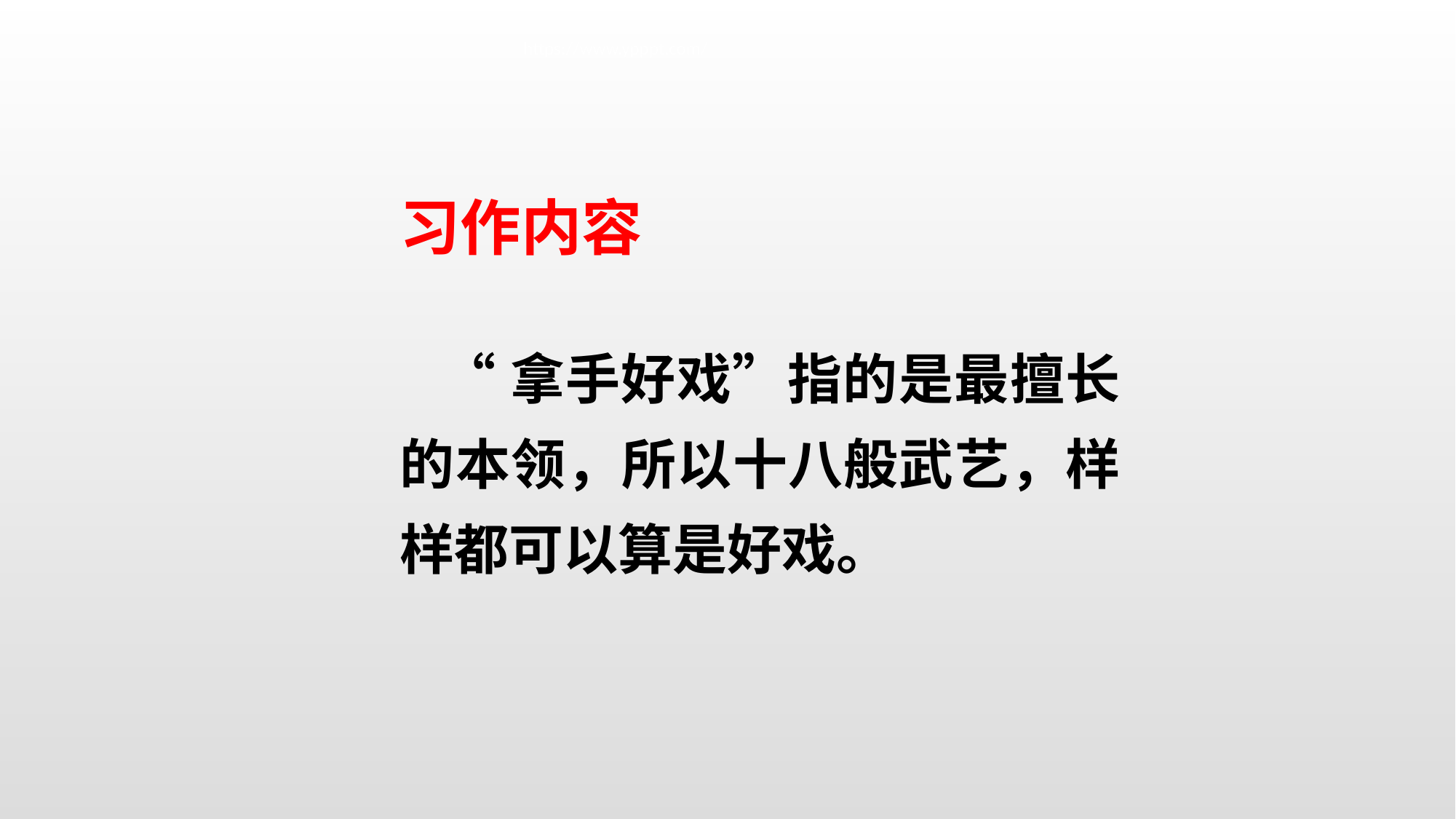

https://www.ypppt.com/
习作内容
   “拿手好戏”指的是最擅长的本领，所以十八般武艺，样样都可以算是好戏。